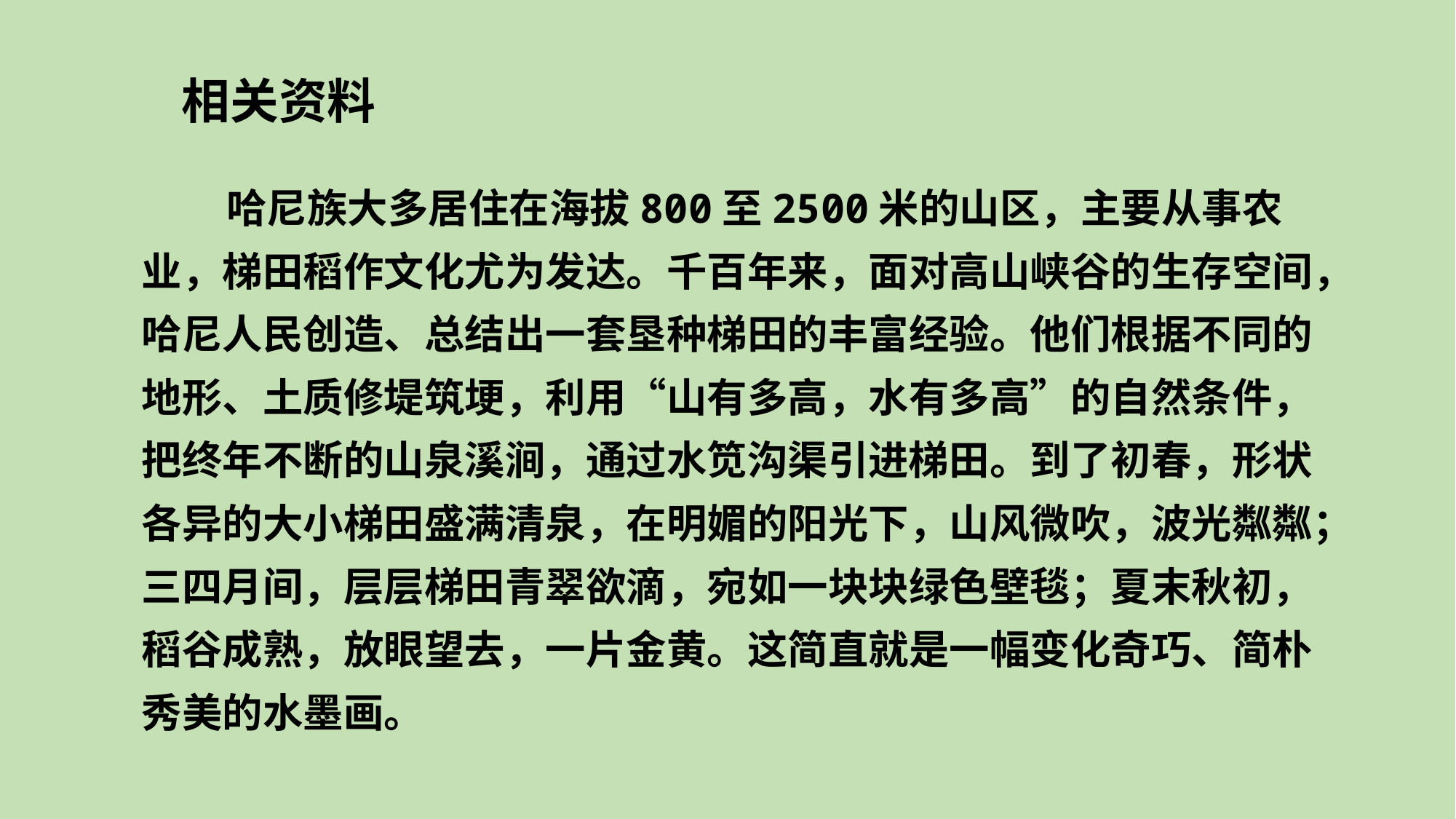

相关资料
哈尼族大多居住在海拔800至2500米的山区，主要从事农业，梯田稻作文化尤为发达。千百年来，面对高山峡谷的生存空间，哈尼人民创造、总结出一套垦种梯田的丰富经验。他们根据不同的地形、土质修堤筑埂，利用“山有多高，水有多高”的自然条件，把终年不断的山泉溪涧，通过水笕沟渠引进梯田。到了初春，形状各异的大小梯田盛满清泉，在明媚的阳光下，山风微吹，波光粼粼；三四月间，层层梯田青翠欲滴，宛如一块块绿色壁毯；夏末秋初，稻谷成熟，放眼望去，一片金黄。这简直就是一幅变化奇巧、简朴秀美的水墨画。